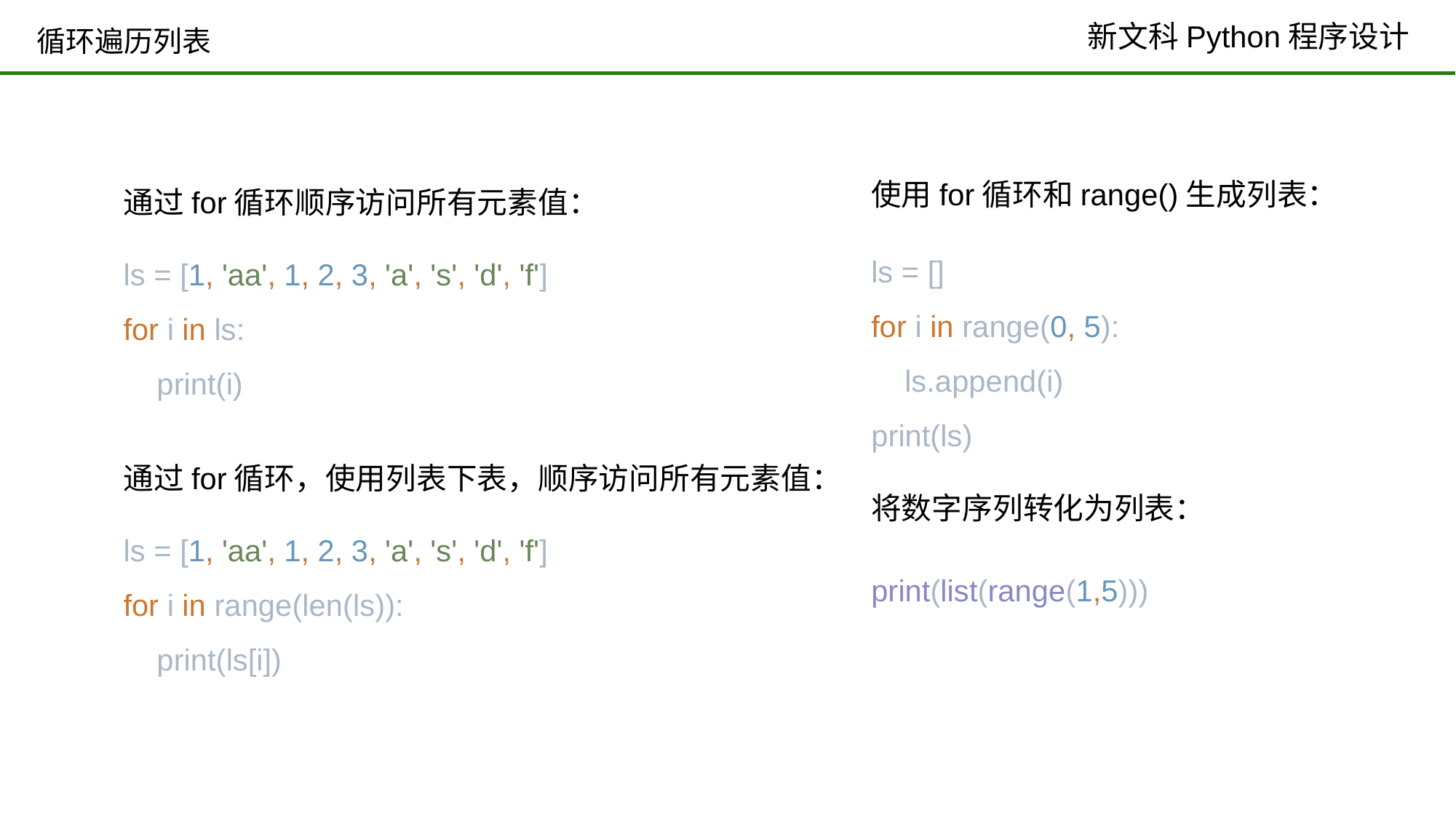

# 循环遍历列表
使用for循环和range()生成列表：
通过for循环顺序访问所有元素值：
ls = []
for i in range(0, 5):
    ls.append(i)
print(ls)
ls = [1, 'aa', 1, 2, 3, 'a', 's', 'd', 'f']
for i in ls:
    print(i)
通过for循环，使用列表下表，顺序访问所有元素值：
将数字序列转化为列表：
ls = [1, 'aa', 1, 2, 3, 'a', 's', 'd', 'f']
for i in range(len(ls)):
    print(ls[i])
print(list(range(1,5)))